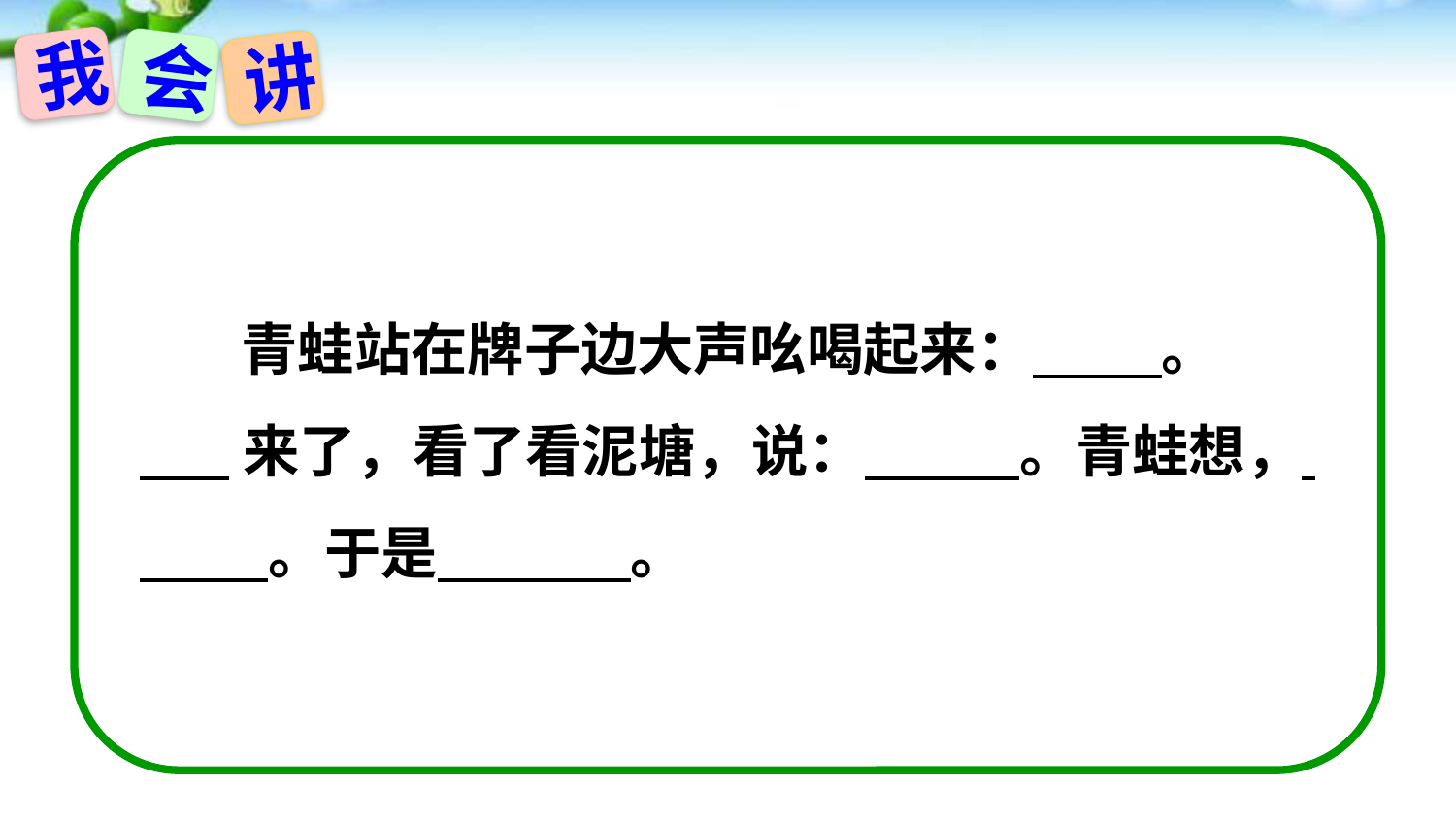

我
会
讲

       青蛙站在牌子边大声吆喝起来：          。
       来了，看了看泥塘，说：            。青蛙想，            。于是               。